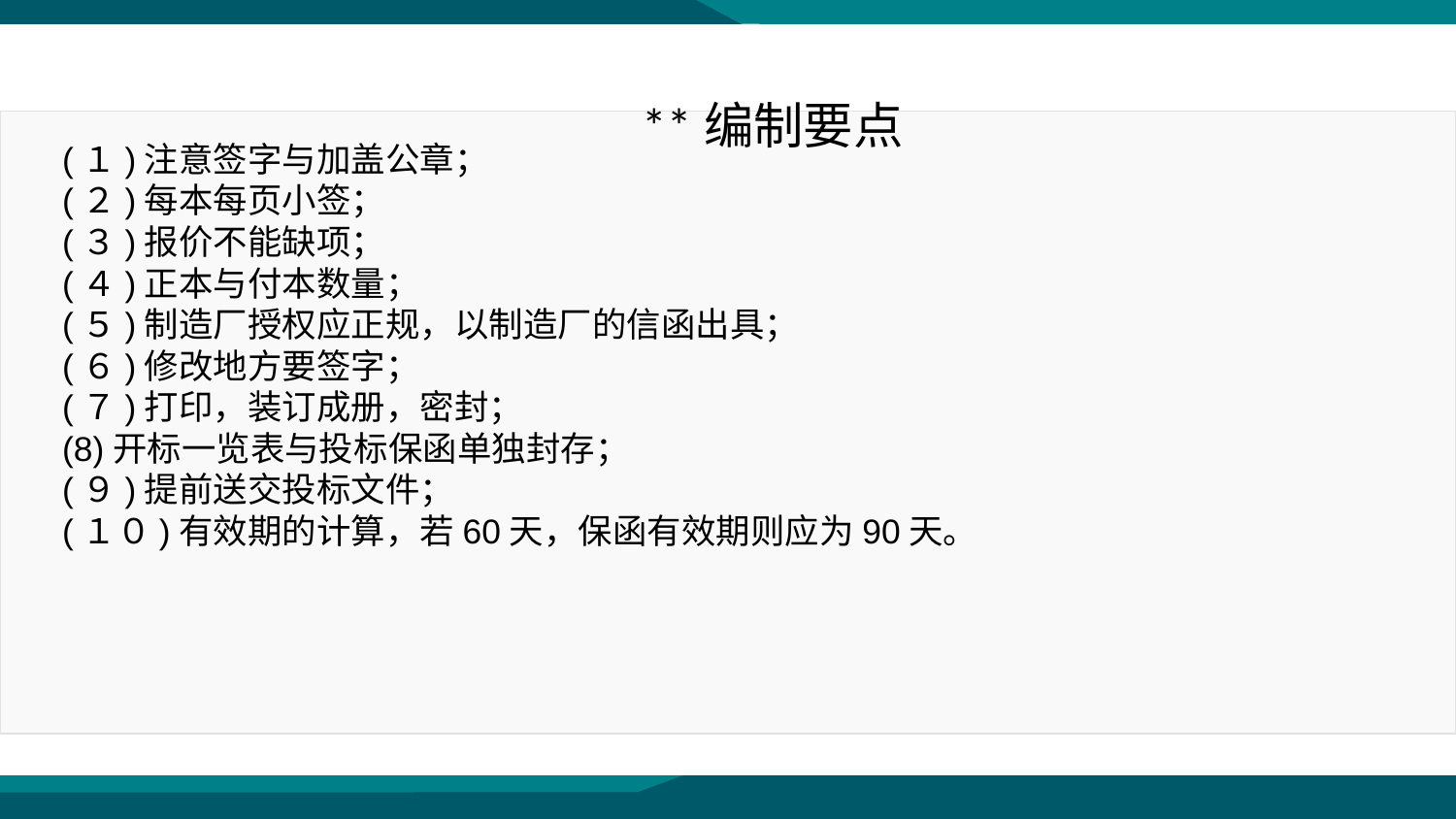

**编制要点
(１)注意签字与加盖公章；
(２)每本每页小签；
(３)报价不能缺项；
(４)正本与付本数量；
(５)制造厂授权应正规，以制造厂的信函出具；
(６)修改地方要签字；
(７)打印，装订成册，密封；
(8)开标一览表与投标保函单独封存；
(９)提前送交投标文件；
(１０)有效期的计算，若60天，保函有效期则应为90天。